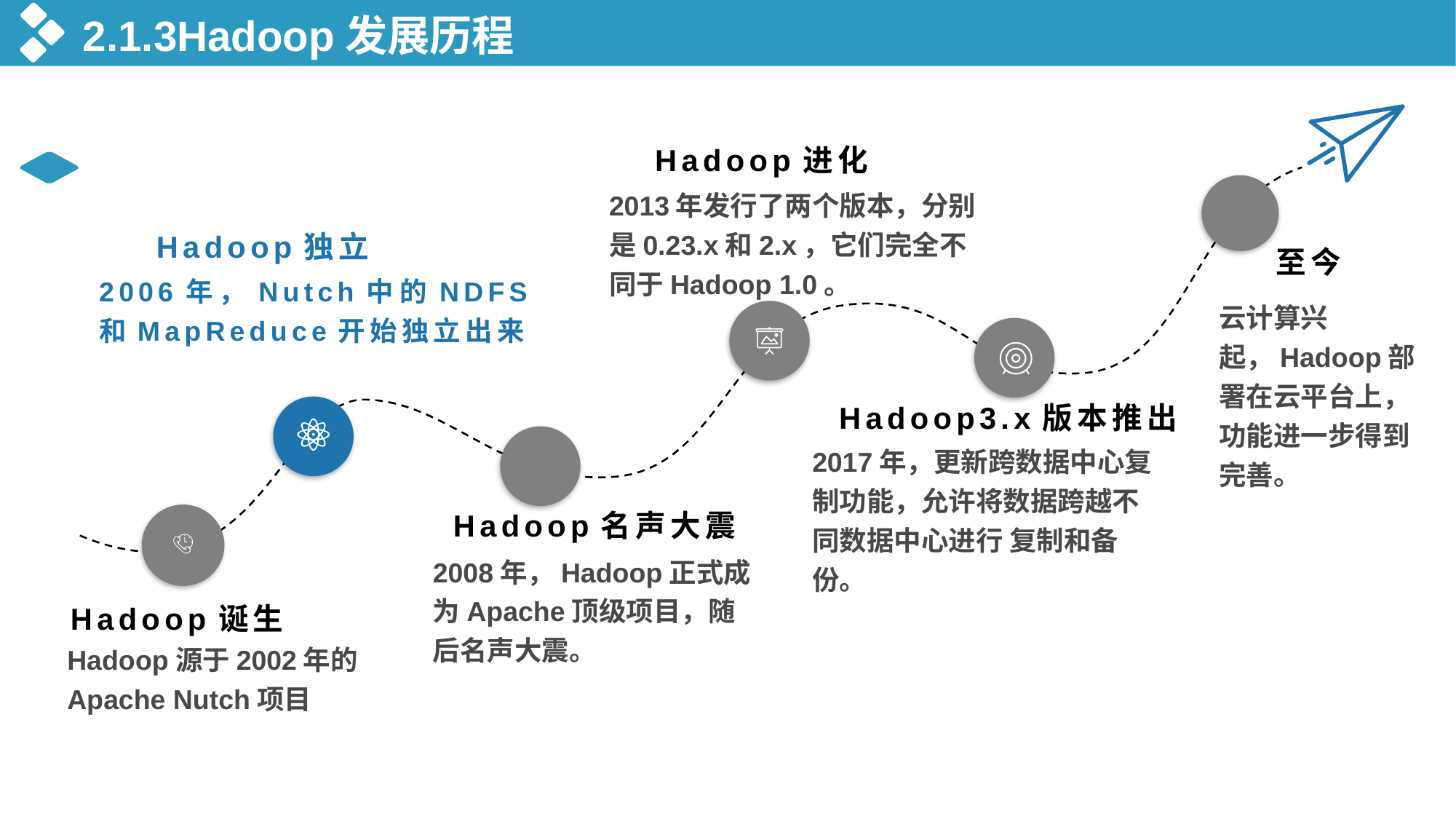

2.1.3Hadoop发展历程

Hadoop进化

2013年发行了两个版本，分别是0.23.x和2.x，它们完全不同于Hadoop 1.0。

Hadoop独立
2006年，Nutch中的NDFS和MapReduce开始独立出来

Hadoop名声大震

2008年，Hadoop正式成为Apache顶级项目，随后名声大震。
Hadoop诞生
Hadoop源于2002年的Apache Nutch项目

至今
云计算兴起，Hadoop部署在云平台上， 功能进一步得到完善。
Hadoop3.x版本推出

2017年，更新跨数据中心复制功能，允许将数据跨越不同数据中心进行 复制和备份。